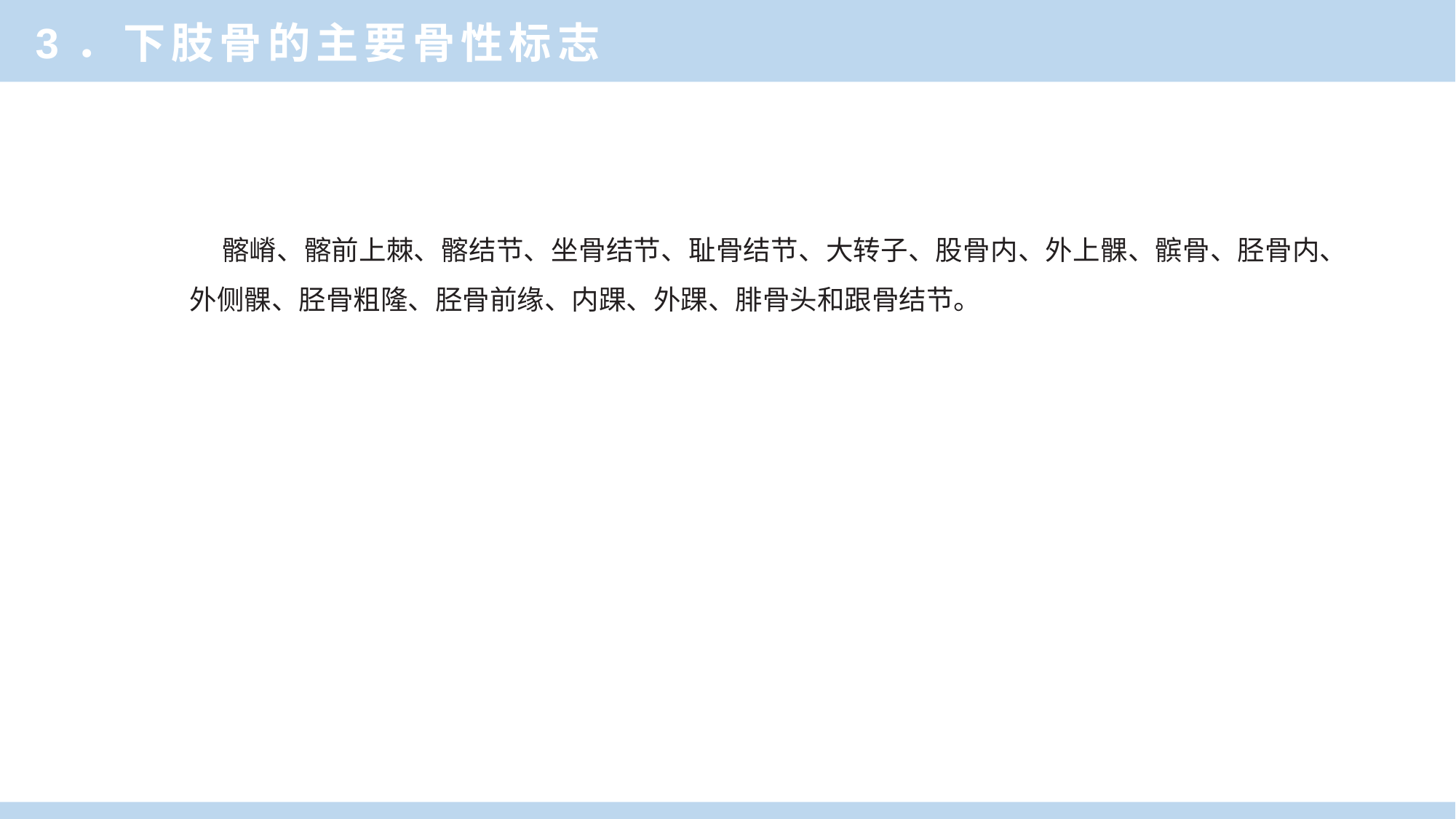

3．下肢骨的主要骨性标志

    髂嵴、髂前上棘、髂结节、坐骨结节、耻骨结节、大转子、股骨内、外上髁、髌骨、胫骨内、外侧髁、胫骨粗隆、胫骨前缘、内踝、外踝、腓骨头和跟骨结节。